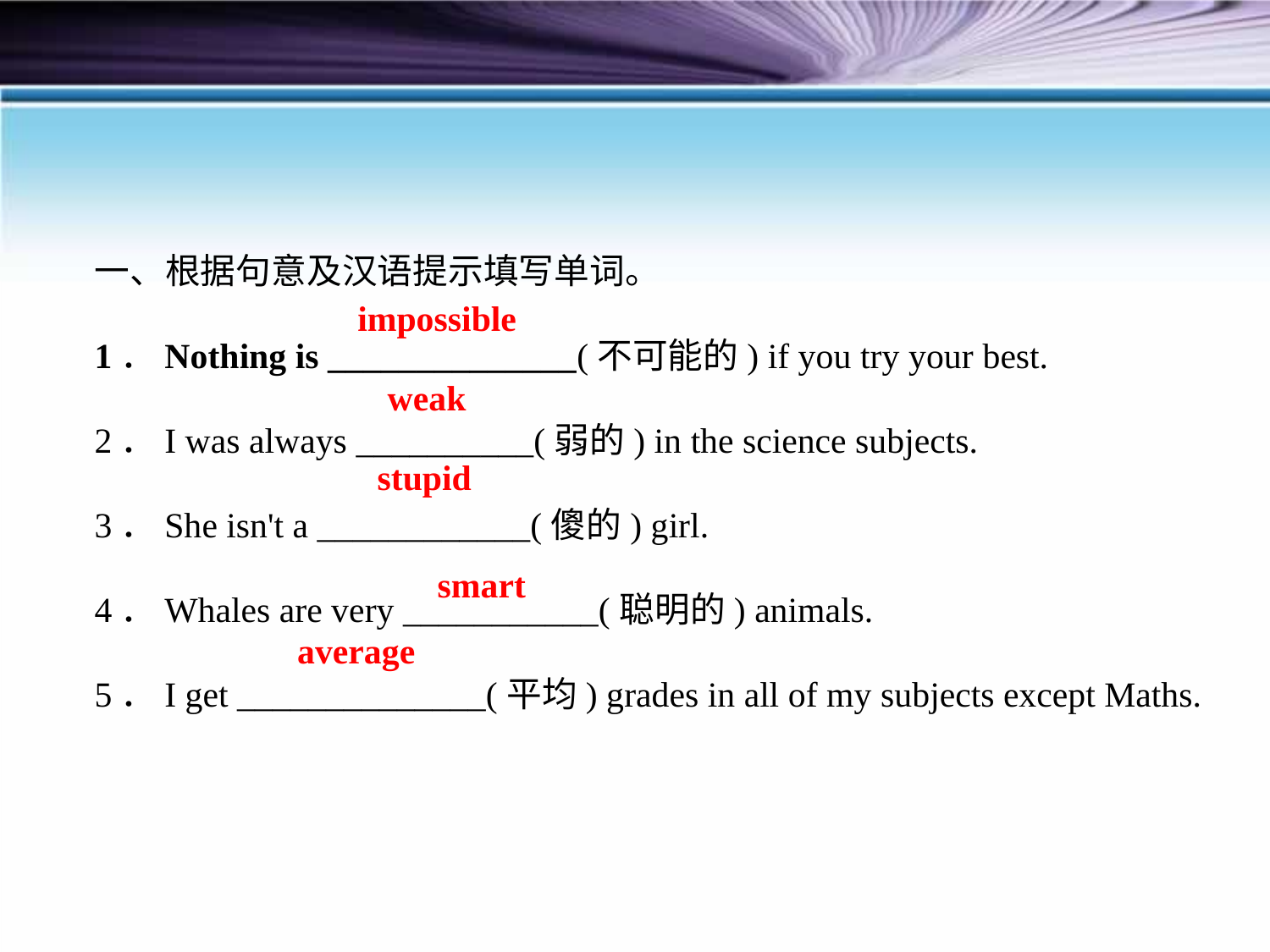

一、根据句意及汉语提示填写单词。
1．Nothing is ______________(不可能的) if you try your best.
2．I was always __________(弱的) in the science subjects.
3．She isn't a ____________(傻的) girl.
4．Whales are very ___________(聪明的) animals.
5．I get ______________(平均) grades in all of my subjects except Maths.
impossible
weak
stupid
smart
average